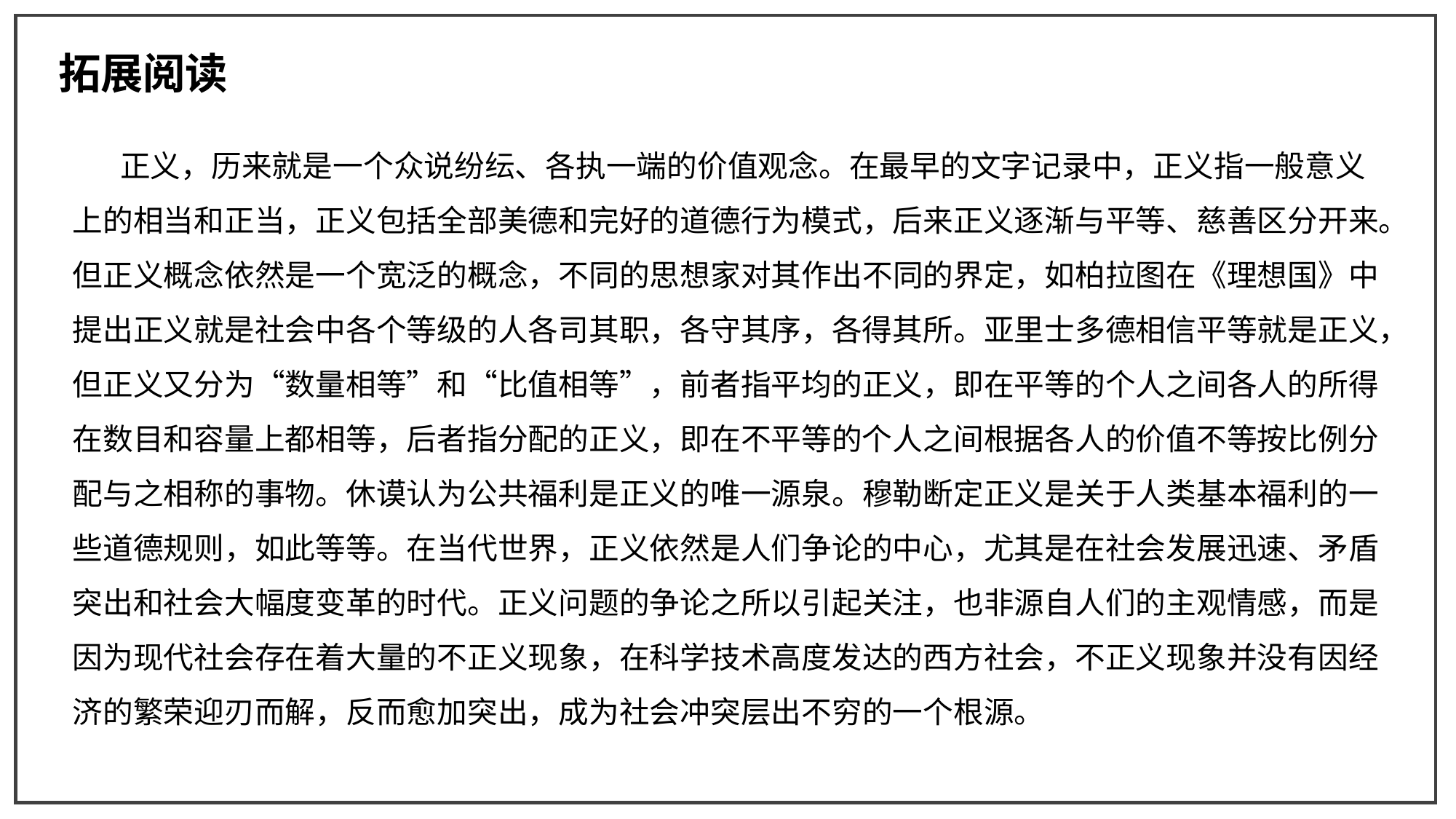

拓展阅读
      正义，历来就是一个众说纷纭、各执一端的价值观念。在最早的文字记录中，正义指一般意义上的相当和正当，正义包括全部美德和完好的道德行为模式，后来正义逐渐与平等、慈善区分开来。但正义概念依然是一个宽泛的概念，不同的思想家对其作出不同的界定，如柏拉图在《理想国》中提出正义就是社会中各个等级的人各司其职，各守其序，各得其所。亚里士多德相信平等就是正义，但正义又分为“数量相等”和“比值相等”，前者指平均的正义，即在平等的个人之间各人的所得在数目和容量上都相等，后者指分配的正义，即在不平等的个人之间根据各人的价值不等按比例分配与之相称的事物。休谟认为公共福利是正义的唯一源泉。穆勒断定正义是关于人类基本福利的一些道德规则，如此等等。在当代世界，正义依然是人们争论的中心，尤其是在社会发展迅速、矛盾突出和社会大幅度变革的时代。正义问题的争论之所以引起关注，也非源自人们的主观情感，而是因为现代社会存在着大量的不正义现象，在科学技术高度发达的西方社会，不正义现象并没有因经济的繁荣迎刃而解，反而愈加突出，成为社会冲突层出不穷的一个根源。